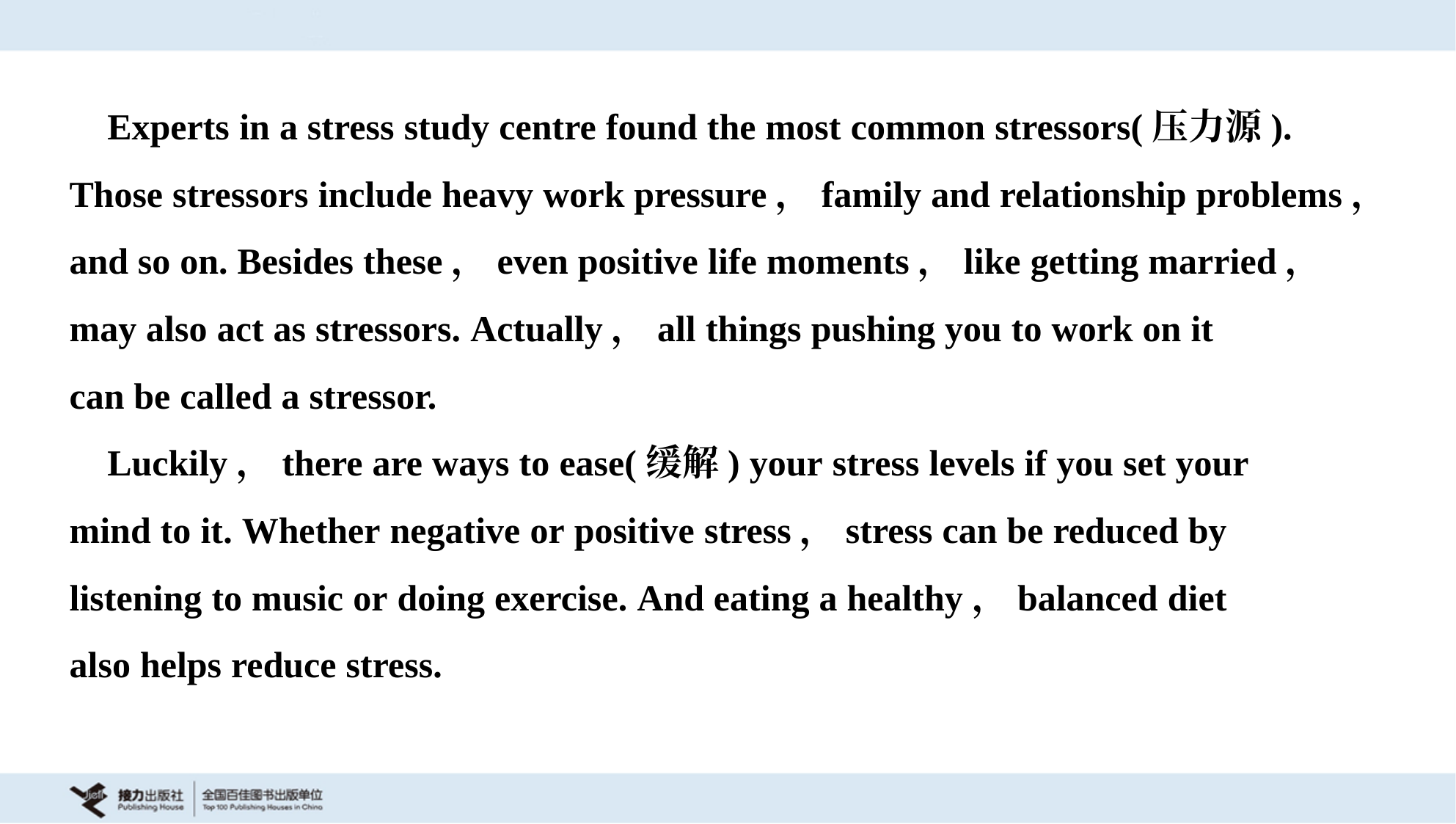

Experts in a stress study centre found the most common stressors(压力源).
Those stressors include heavy work pressure，family and relationship problems，
and so on. Besides these，even positive life moments，like getting married，
may also act as stressors. Actually，all things pushing you to work on it
can be called a stressor.
    Luckily，there are ways to ease(缓解) your stress levels if you set your
mind to it. Whether negative or positive stress，stress can be reduced by
listening to music or doing exercise. And eating a healthy，balanced diet
also helps reduce stress.